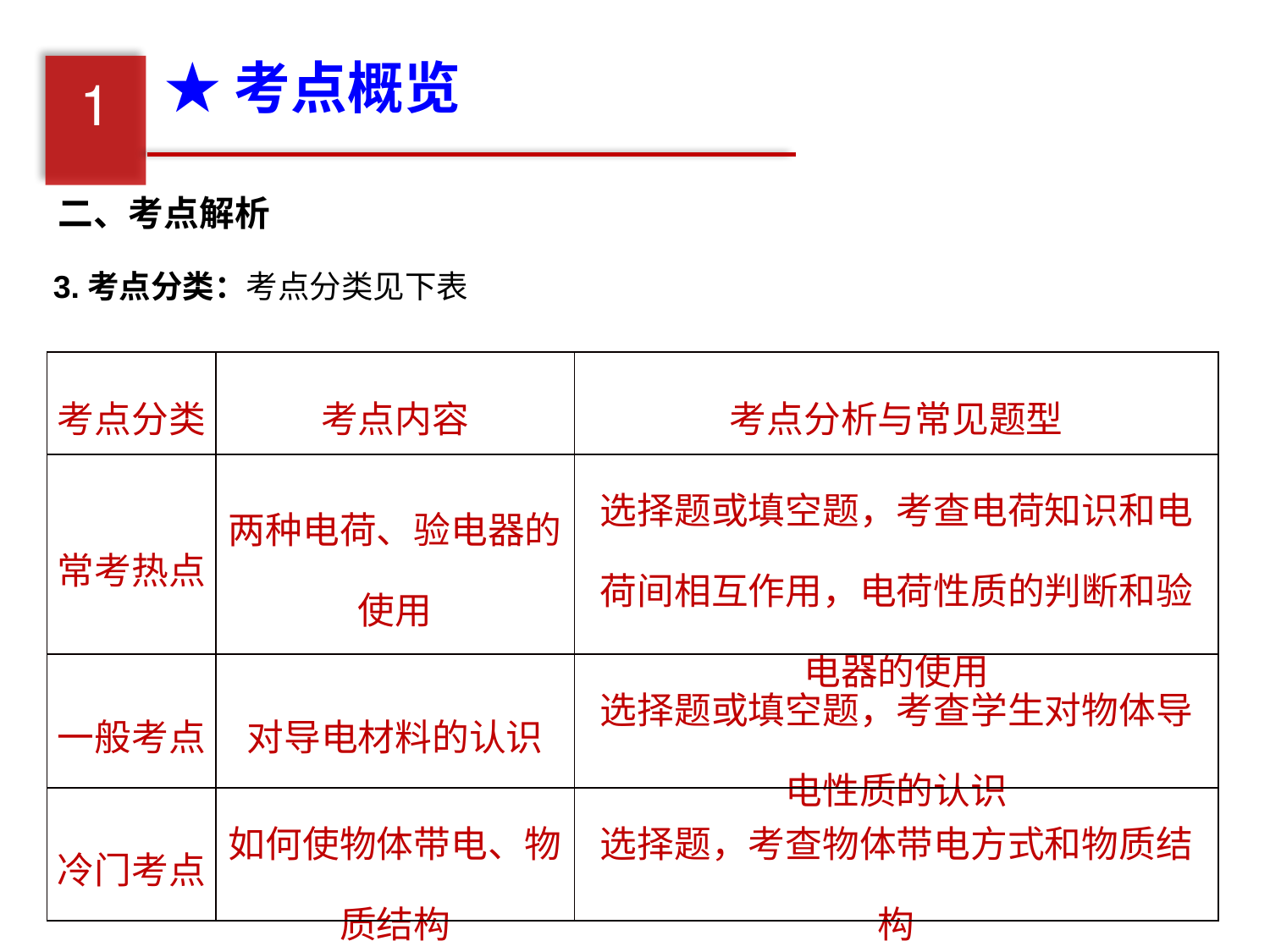

★考点概览

1
二、考点解析
3.考点分类：考点分类见下表
| 考点分类 | 考点内容 | 考点分析与常见题型 |
| --- | --- | --- |
| 常考热点 | 两种电荷、验电器的使用 | 选择题或填空题，考查电荷知识和电荷间相互作用，电荷性质的判断和验电器的使用 |
| 一般考点 | 对导电材料的认识 | 选择题或填空题，考查学生对物体导电性质的认识 |
| 冷门考点 | 如何使物体带电、物质结构 | 选择题，考查物体带电方式和物质结构 |